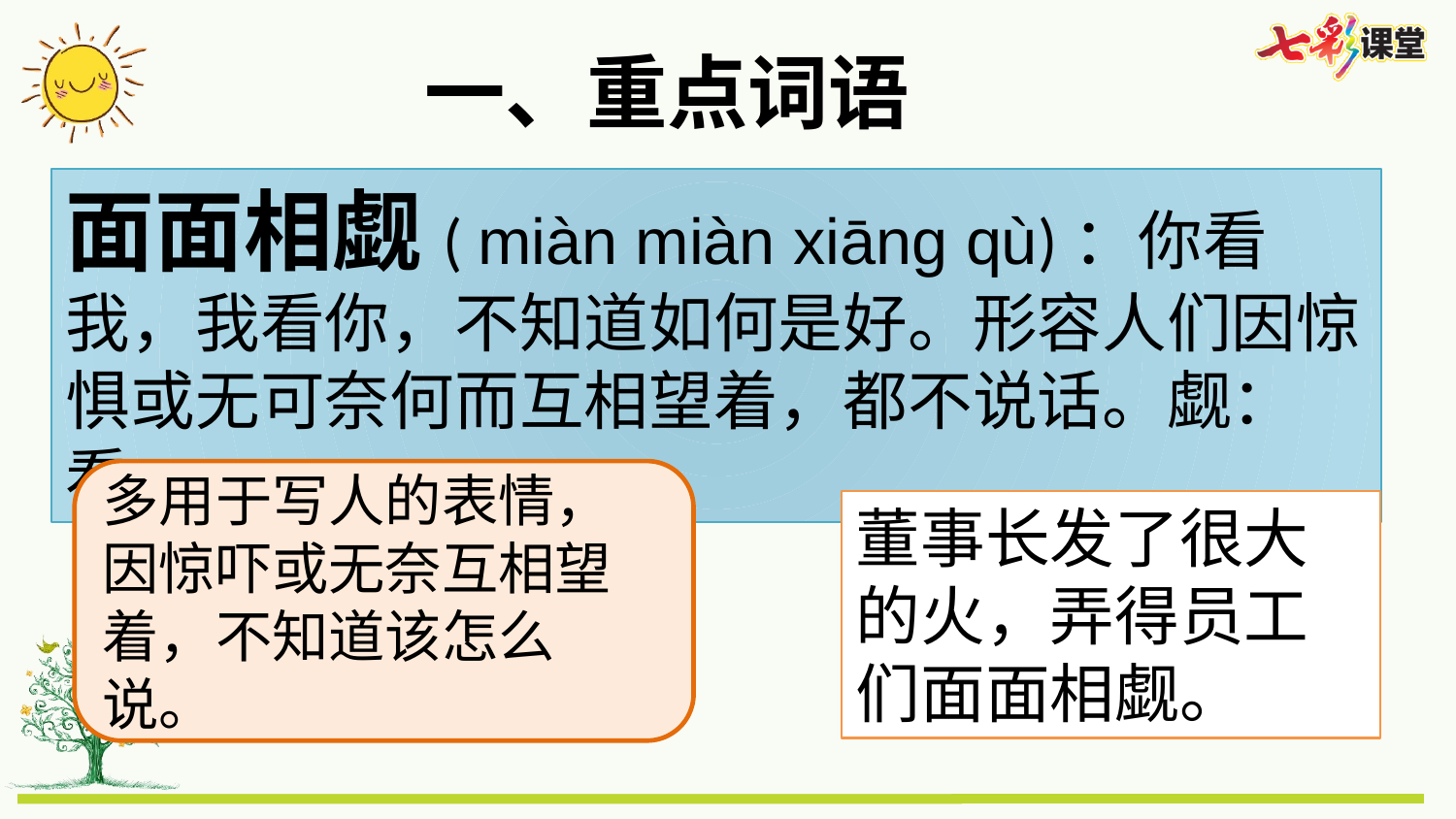

一、重点词语
面面相觑( miàn miàn xiāng qù)：你看我，我看你，不知道如何是好。形容人们因惊惧或无可奈何而互相望着，都不说话。觑：看。
多用于写人的表情，因惊吓或无奈互相望着，不知道该怎么说。
董事长发了很大的火，弄得员工们面面相觑。